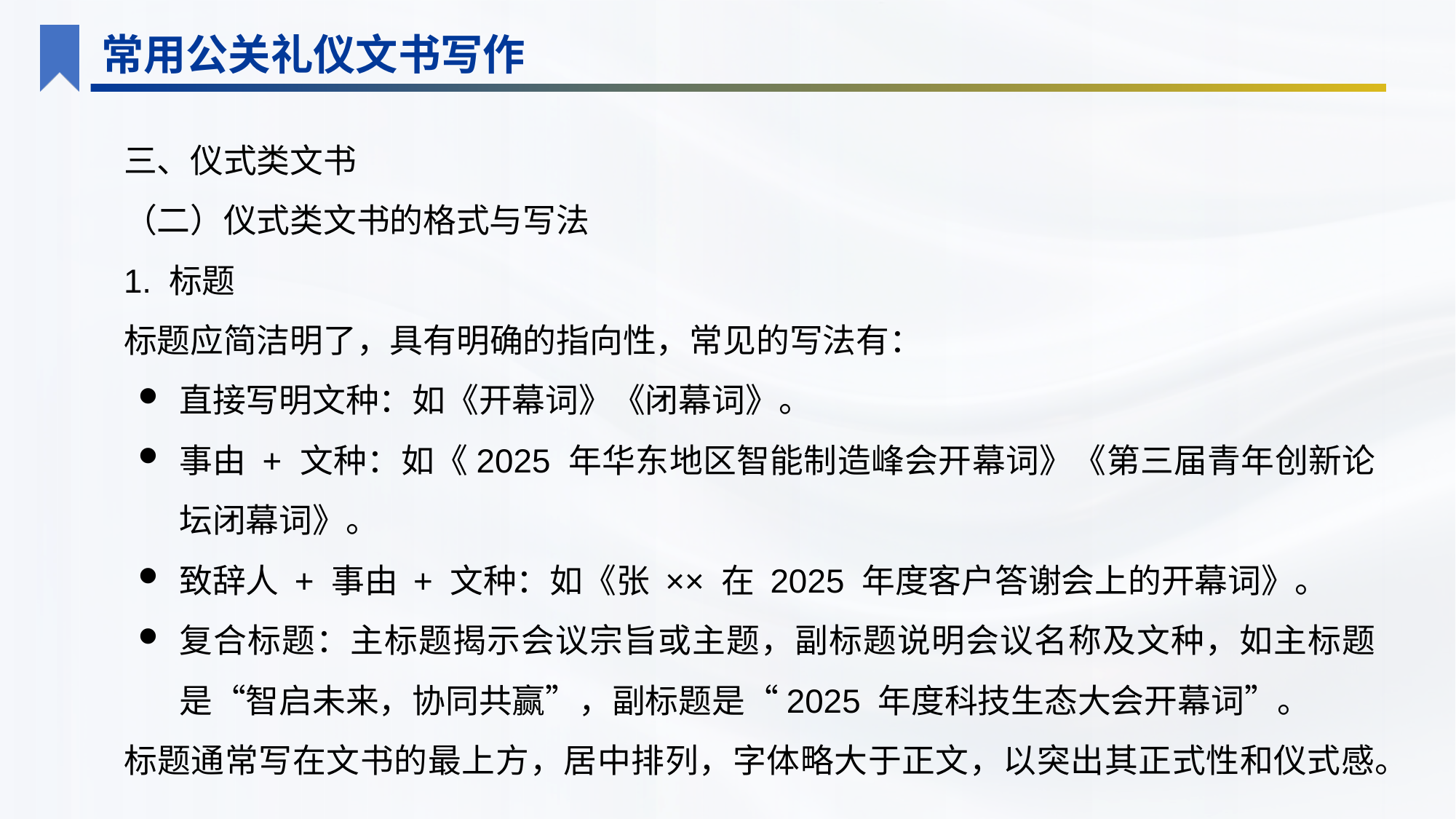

常用公关礼仪文书写作
三、仪式类文书
（二）仪式类文书的格式与写法
1. 标题
标题应简洁明了，具有明确的指向性，常见的写法有：
直接写明文种：如《开幕词》《闭幕词》。
事由 + 文种：如《2025 年华东地区智能制造峰会开幕词》《第三届青年创新论坛闭幕词》。
致辞人 + 事由 + 文种：如《张 ×× 在 2025 年度客户答谢会上的开幕词》。
复合标题：主标题揭示会议宗旨或主题，副标题说明会议名称及文种，如主标题是“智启未来，协同共赢”，副标题是“2025 年度科技生态大会开幕词”。
标题通常写在文书的最上方，居中排列，字体略大于正文，以突出其正式性和仪式感。